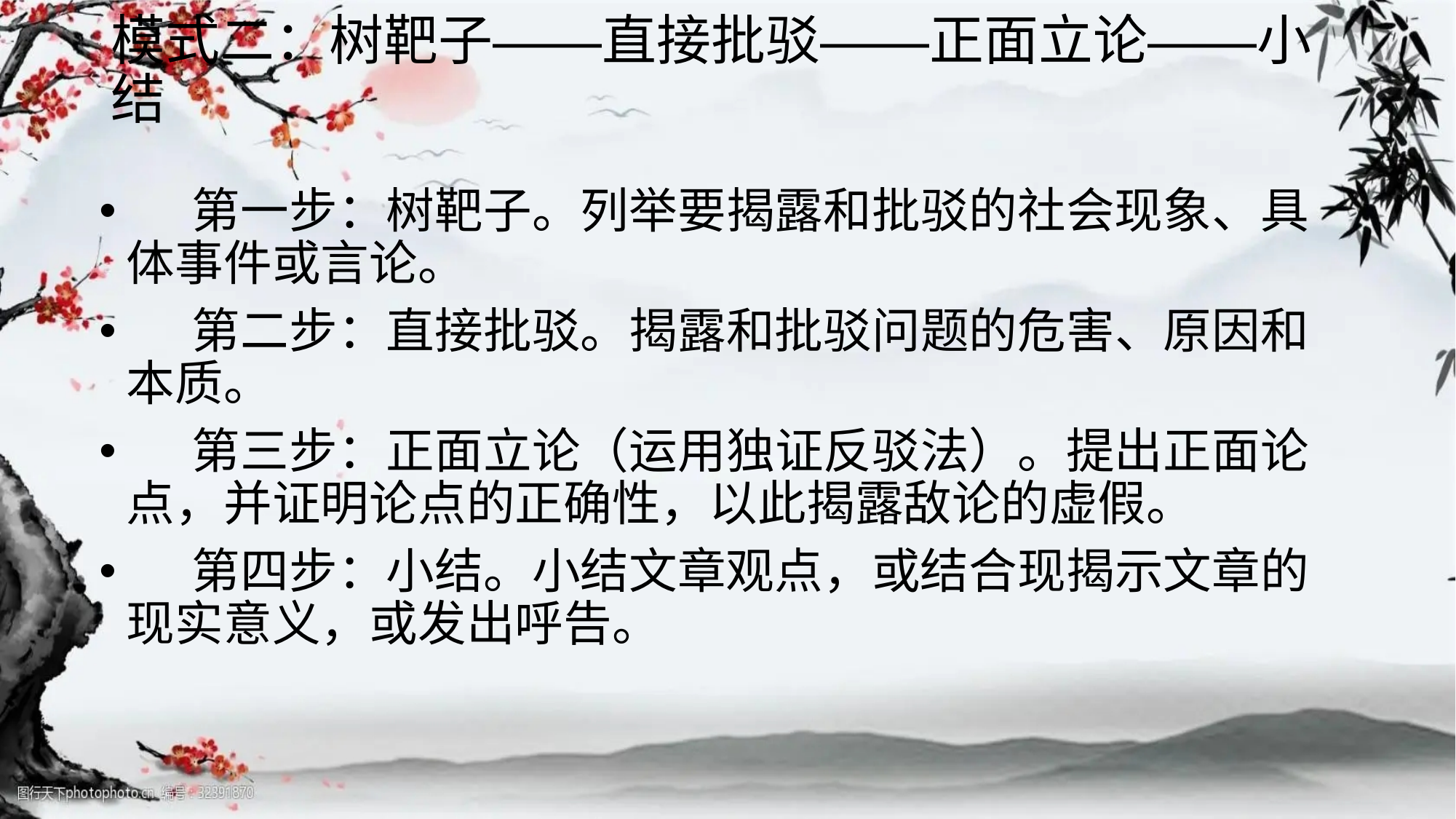

# 模式二：树靶子——直接批驳——正面立论——小结
    第一步：树靶子。列举要揭露和批驳的社会现象、具体事件或言论。
    第二步：直接批驳。揭露和批驳问题的危害、原因和本质。
    第三步：正面立论（运用独证反驳法）。提出正面论点，并证明论点的正确性，以此揭露敌论的虚假。
    第四步：小结。小结文章观点，或结合现揭示文章的现实意义，或发出呼告。